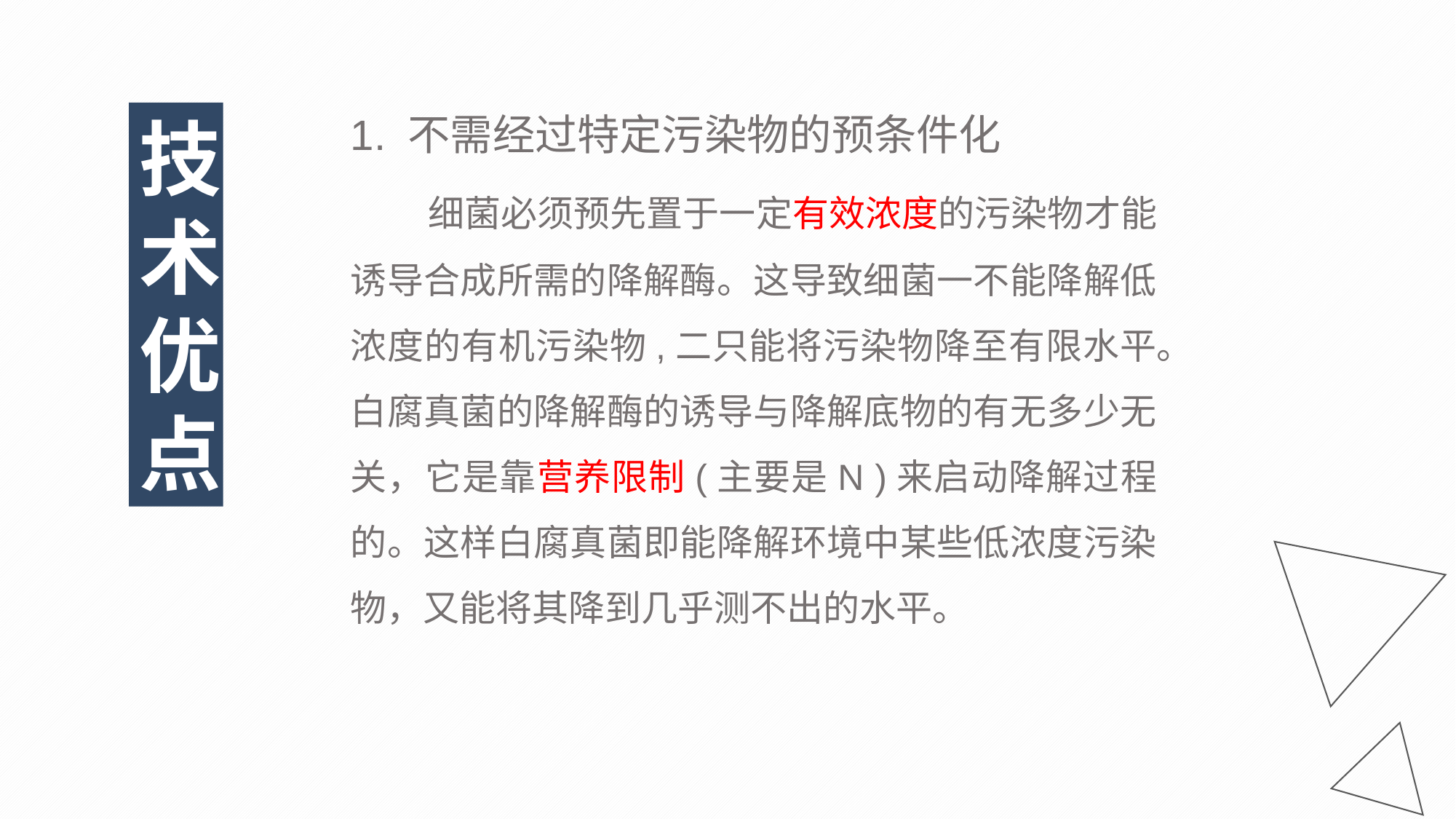

1. 不需经过特定污染物的预条件化
       细菌必须预先置于一定有效浓度的污染物才能诱导合成所需的降解酶。这导致细菌一不能降解低浓度的有机污染物,二只能将污染物降至有限水平。白腐真菌的降解酶的诱导与降解底物的有无多少无关，它是靠营养限制(主要是N )来启动降解过程的。这样白腐真菌即能降解环境中某些低浓度污染物，又能将其降到几乎测不出的水平。
技术优点